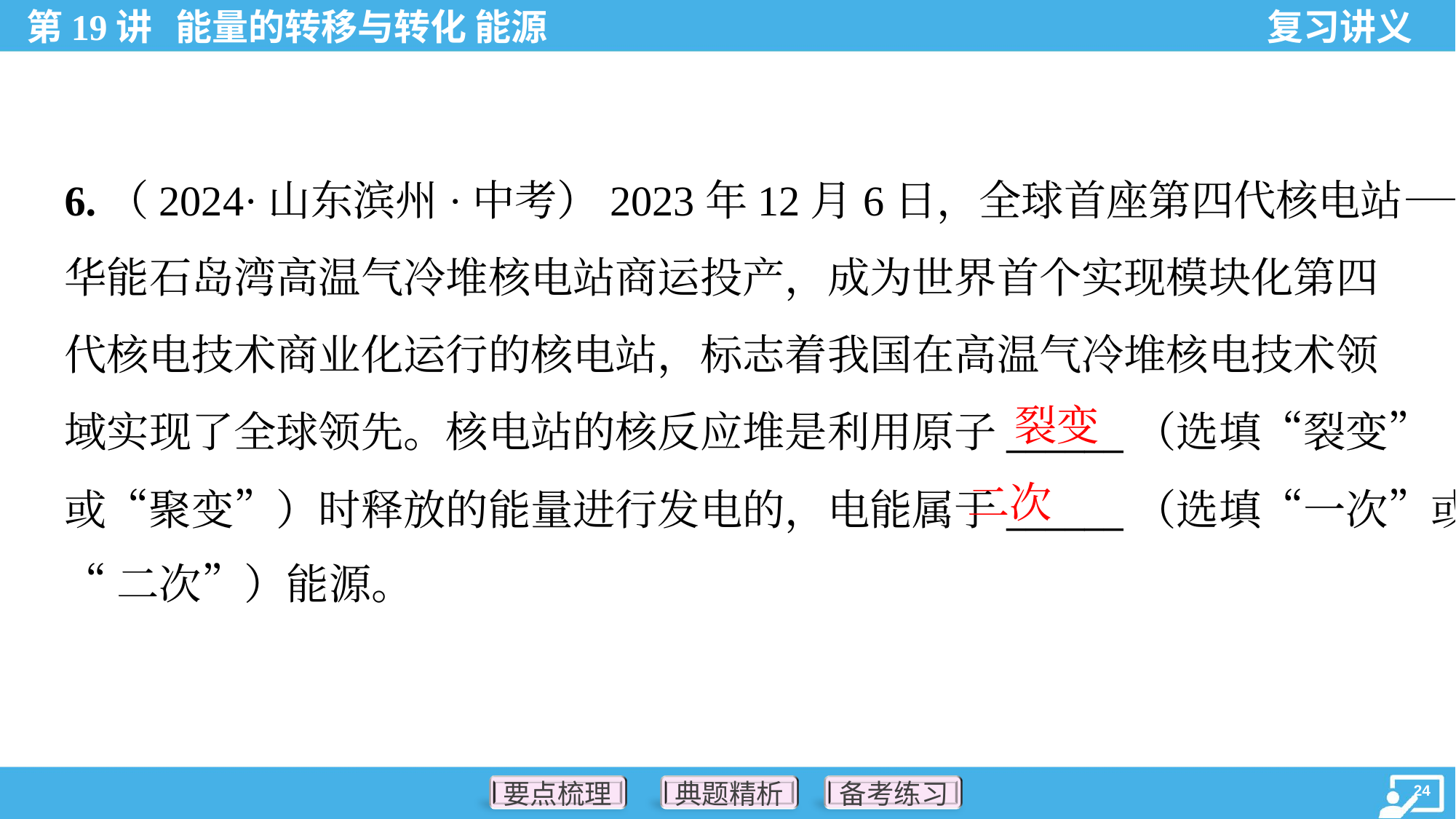

6.（2024·山东滨州·中考）2023年12月6日，全球首座第四代核电站——
华能石岛湾高温气冷堆核电站商运投产，成为世界首个实现模块化第四
代核电技术商业化运行的核电站，标志着我国在高温气冷堆核电技术领
域实现了全球领先。核电站的核反应堆是利用原子______（选填“裂变”
或“聚变”）时释放的能量进行发电的，电能属于______（选填“一次”或
“二次”）能源。
裂变
二次